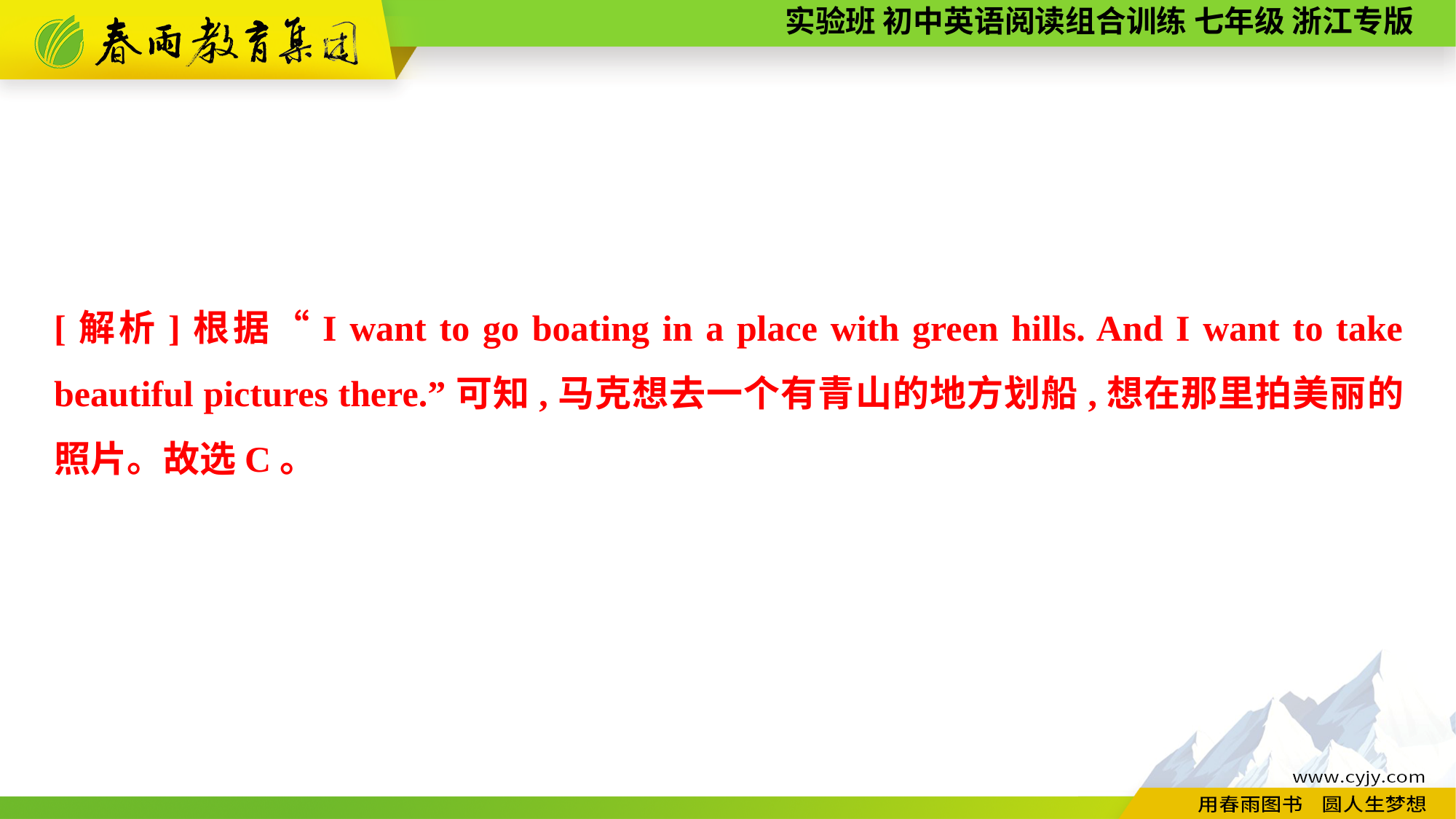

[解析]根据“I want to go boating in a place with green hills. And I want to take beautiful pictures there.”可知,马克想去一个有青山的地方划船,想在那里拍美丽的照片。故选C。